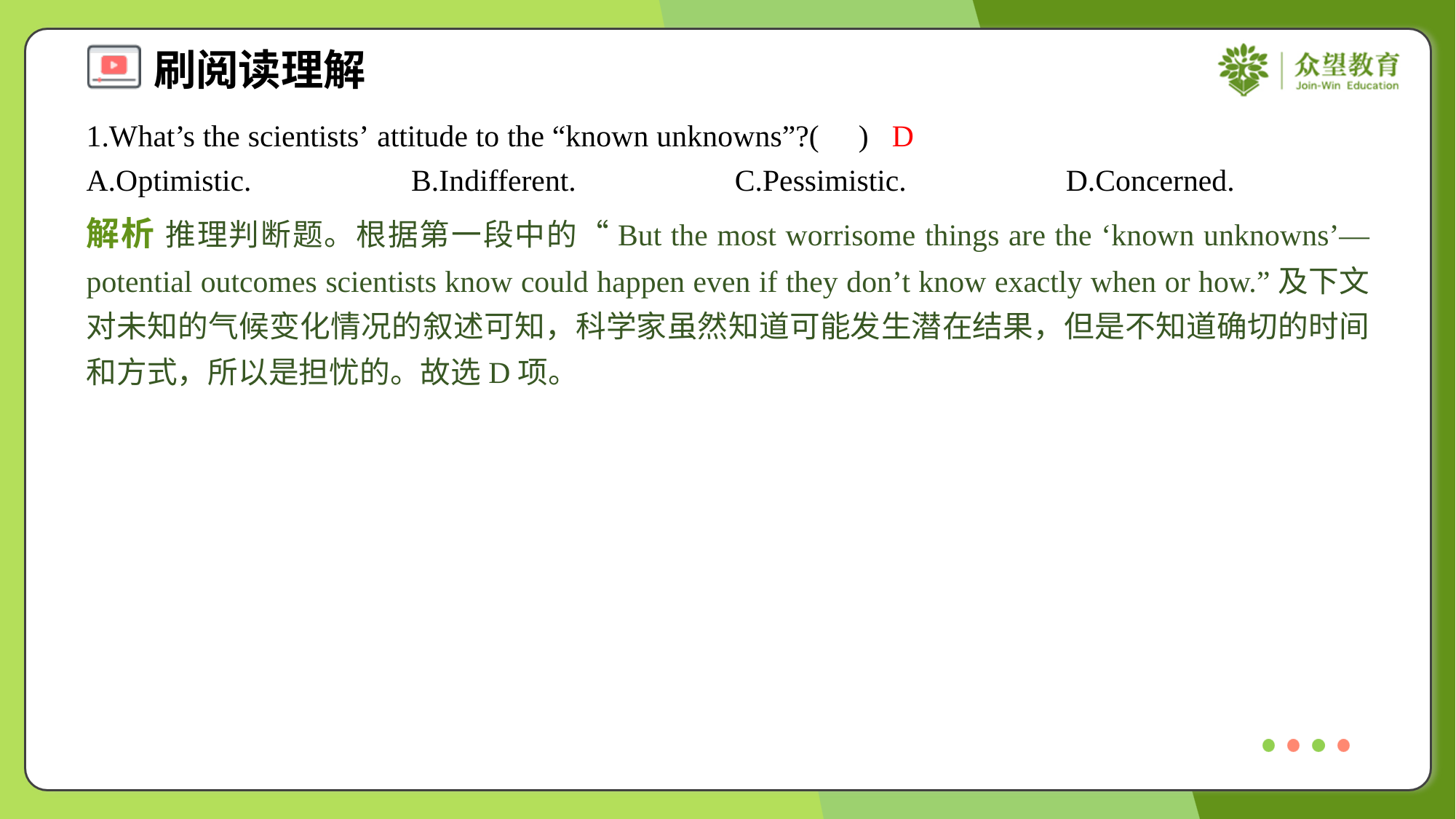

1.What’s the scientists’ attitude to the “known unknowns”?(     )
D
A.Optimistic.	B.Indifferent.	C.Pessimistic.	D.Concerned.
解析 推理判断题。根据第一段中的“But the most worrisome things are the ‘known unknowns’—potential outcomes scientists know could happen even if they don’t know exactly when or how.”及下文对未知的气候变化情况的叙述可知，科学家虽然知道可能发生潜在结果，但是不知道确切的时间和方式，所以是担忧的。故选D项。